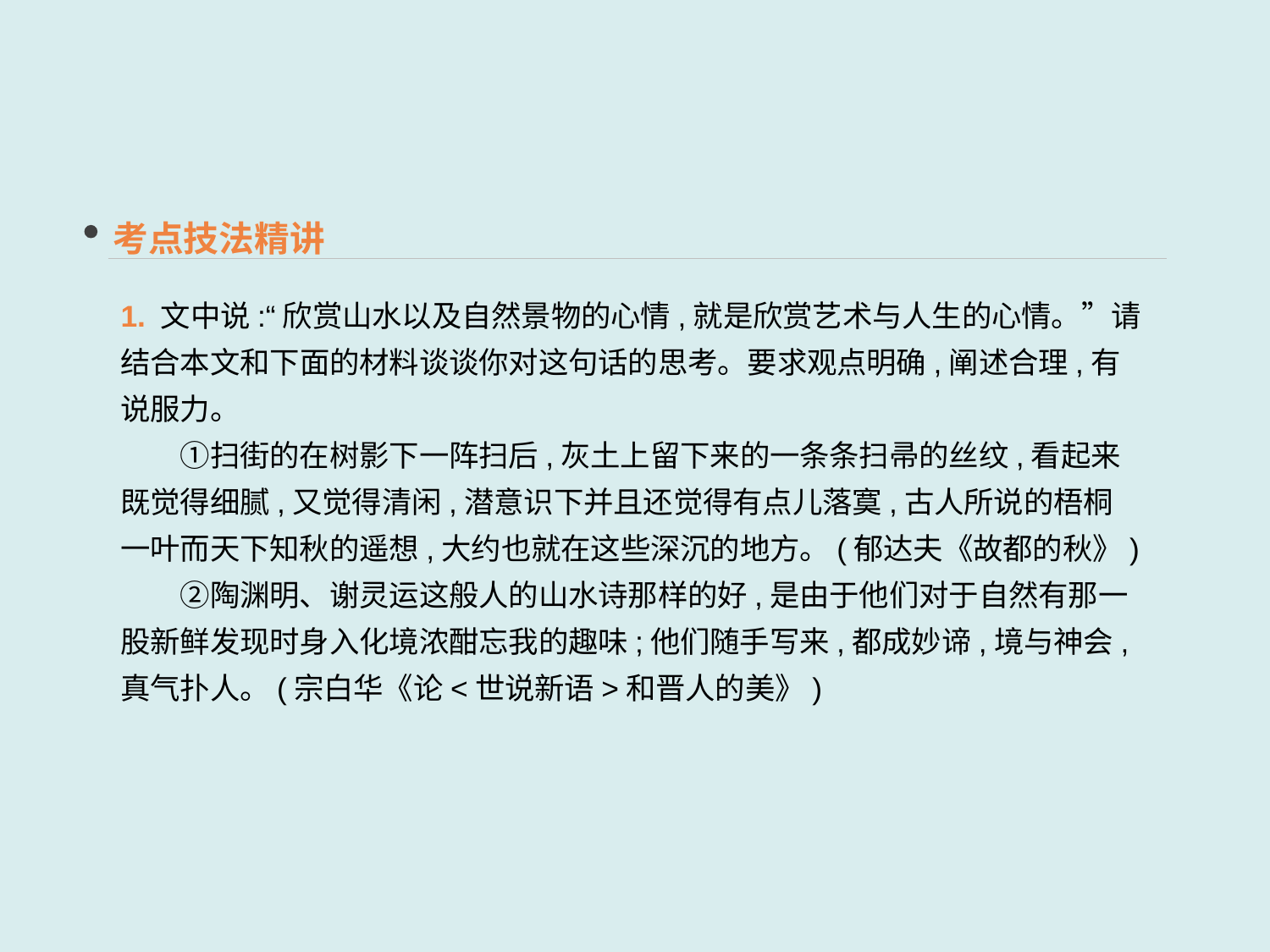

考点技法精讲

1. 文中说:“欣赏山水以及自然景物的心情,就是欣赏艺术与人生的心情。”请结合本文和下面的材料谈谈你对这句话的思考。要求观点明确,阐述合理,有说服力。
　　①扫街的在树影下一阵扫后,灰土上留下来的一条条扫帚的丝纹,看起来既觉得细腻,又觉得清闲,潜意识下并且还觉得有点儿落寞,古人所说的梧桐一叶而天下知秋的遥想,大约也就在这些深沉的地方。(郁达夫《故都的秋》)
　　②陶渊明、谢灵运这般人的山水诗那样的好,是由于他们对于自然有那一股新鲜发现时身入化境浓酣忘我的趣味;他们随手写来,都成妙谛,境与神会,真气扑人。(宗白华《论<世说新语>和晋人的美》)